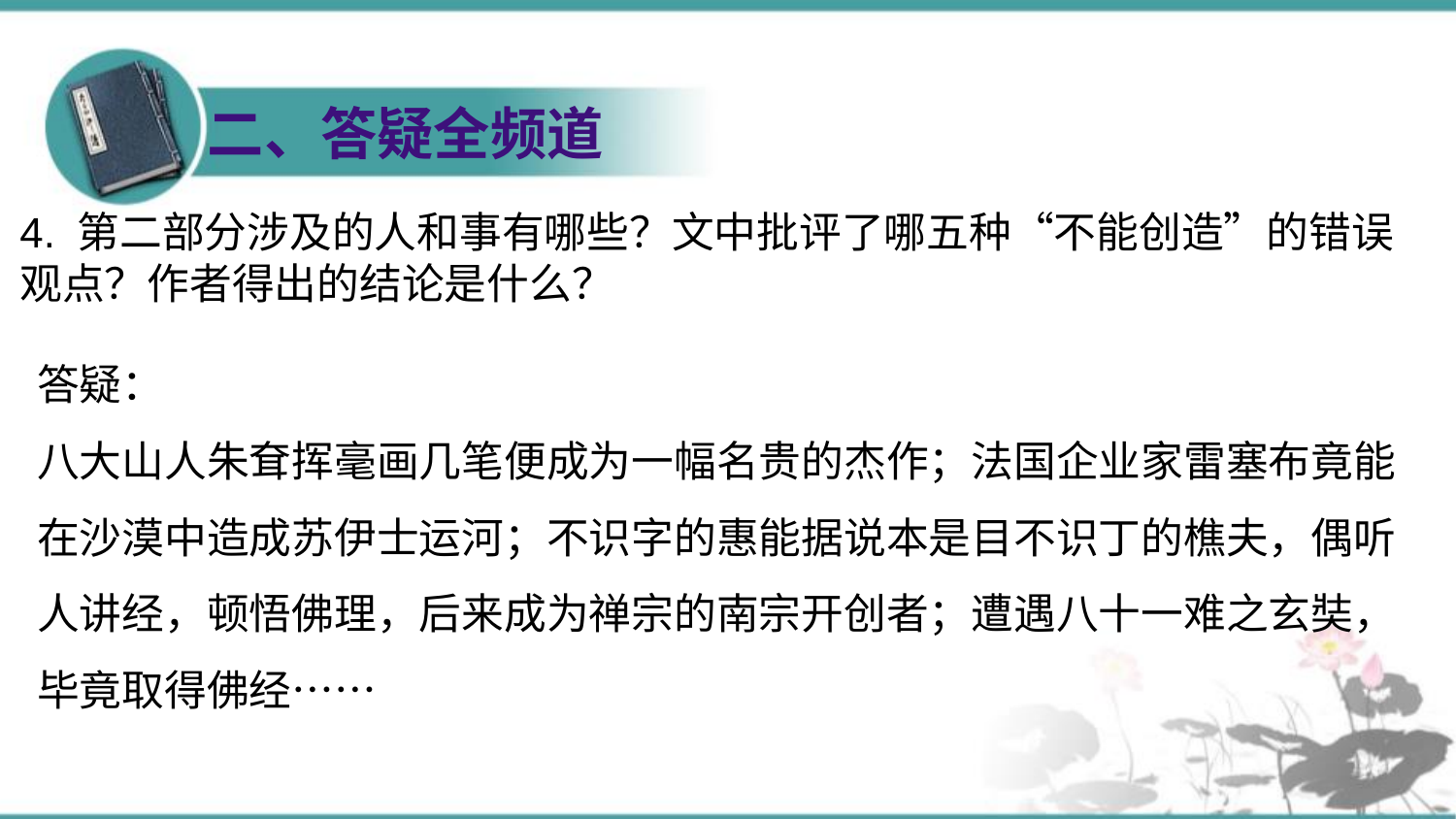

二、答疑全频道
4. 第二部分涉及的人和事有哪些？文中批评了哪五种“不能创造”的错误观点？作者得出的结论是什么？
答疑：
八大山人朱耷挥毫画几笔便成为一幅名贵的杰作；法国企业家雷塞布竟能在沙漠中造成苏伊士运河；不识字的惠能据说本是目不识丁的樵夫，偶听人讲经，顿悟佛理，后来成为禅宗的南宗开创者；遭遇八十一难之玄奘，毕竟取得佛经……